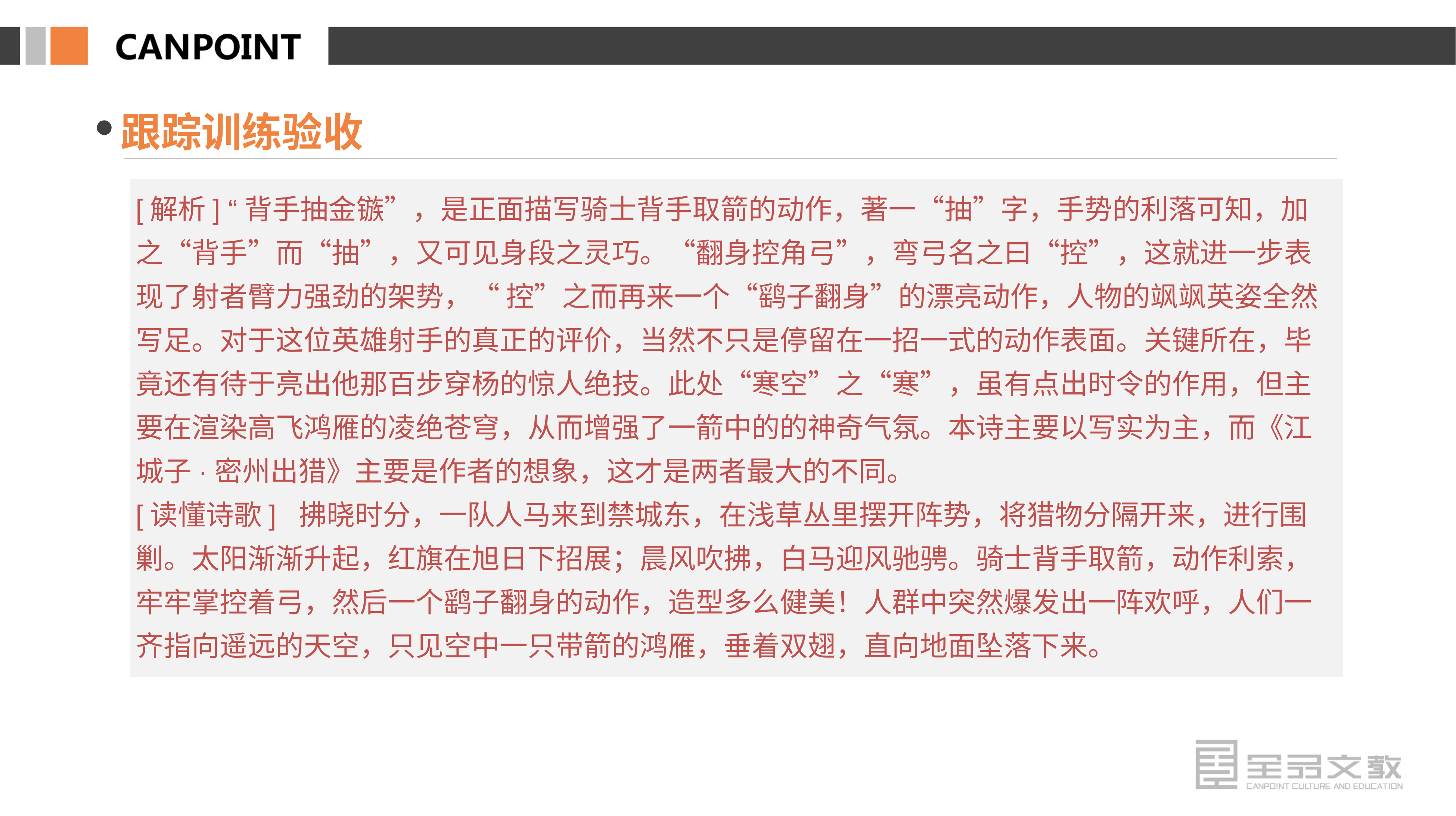

跟踪训练验收

[解析] “背手抽金镞”，是正面描写骑士背手取箭的动作，著一“抽”字，手势的利落可知，加之“背手”而“抽”，又可见身段之灵巧。“翻身控角弓”，弯弓名之曰“控”，这就进一步表现了射者臂力强劲的架势，“ 控”之而再来一个“鹞子翻身”的漂亮动作，人物的飒飒英姿全然写足。对于这位英雄射手的真正的评价，当然不只是停留在一招一式的动作表面。关键所在，毕竟还有待于亮出他那百步穿杨的惊人绝技。此处“寒空”之“寒”，虽有点出时令的作用，但主要在渲染高飞鸿雁的凌绝苍穹，从而增强了一箭中的的神奇气氛。本诗主要以写实为主，而《江城子·密州出猎》主要是作者的想象，这才是两者最大的不同。
[读懂诗歌]  拂晓时分，一队人马来到禁城东，在浅草丛里摆开阵势，将猎物分隔开来，进行围剿。太阳渐渐升起，红旗在旭日下招展；晨风吹拂，白马迎风驰骋。骑士背手取箭，动作利索，牢牢掌控着弓，然后一个鹞子翻身的动作，造型多么健美！人群中突然爆发出一阵欢呼，人们一齐指向遥远的天空，只见空中一只带箭的鸿雁，垂着双翅，直向地面坠落下来。